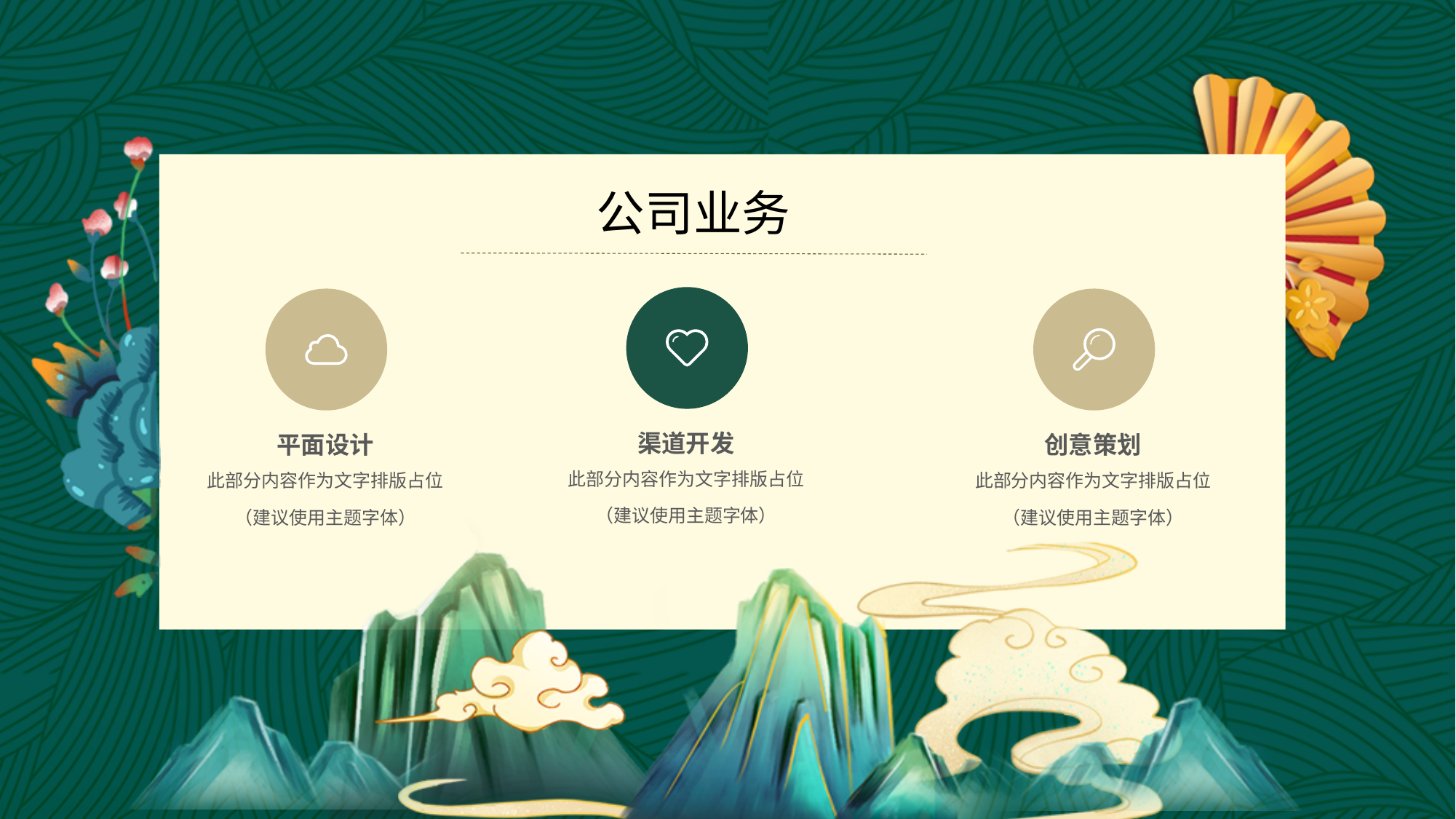

公司业务

渠道开发
平面设计
创意策划
此部分内容作为文字排版占位
（建议使用主题字体）
此部分内容作为文字排版占位
（建议使用主题字体）
此部分内容作为文字排版占位
（建议使用主题字体）